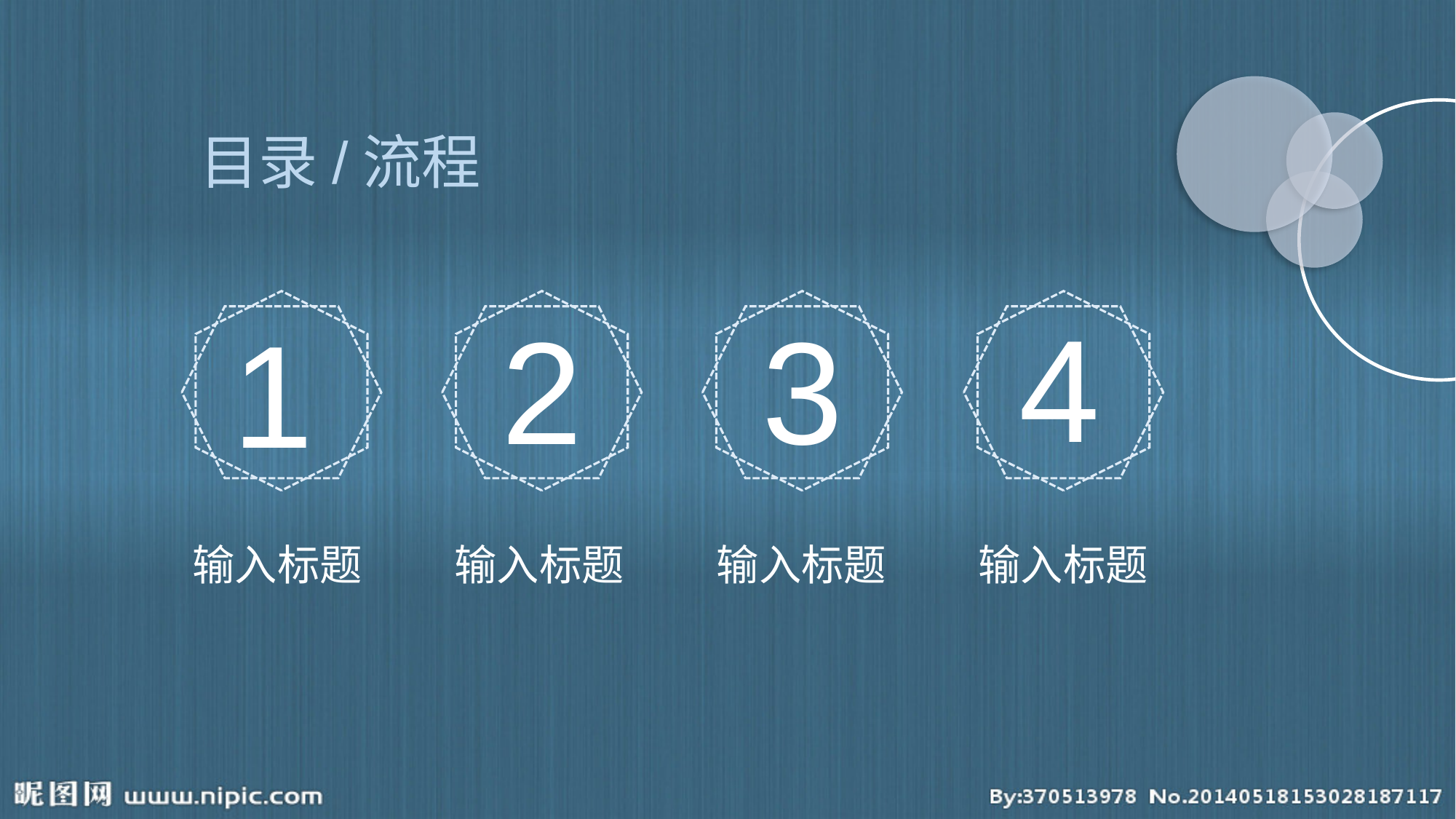

目录/流程

4
2
3
1

输入标题
输入标题
输入标题
输入标题